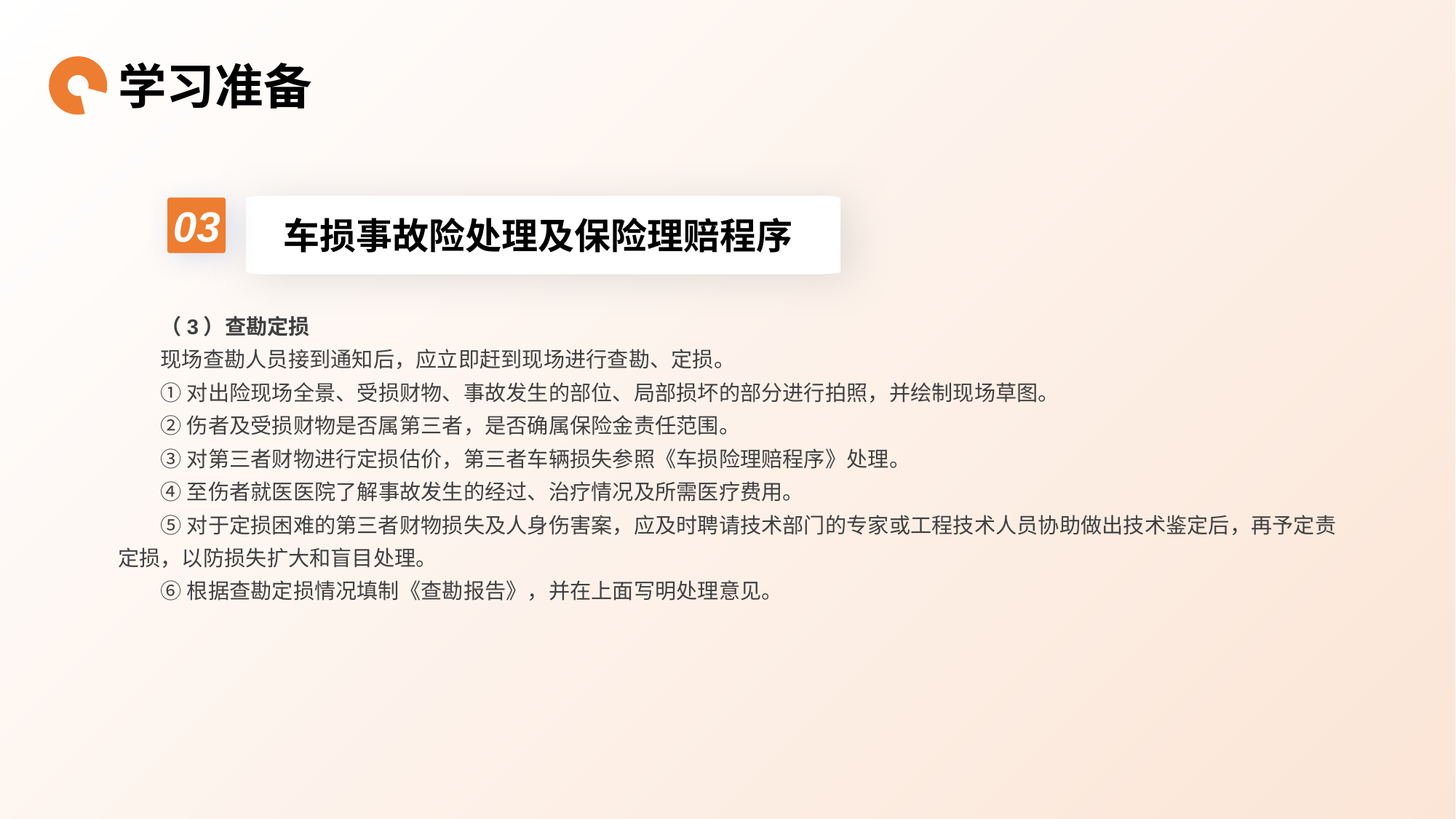

学习准备

03

车损事故险处理及保险理赔程序
（3）查勘定损
现场查勘人员接到通知后，应立即赶到现场进行查勘、定损。
①对出险现场全景、受损财物、事故发生的部位、局部损坏的部分进行拍照，并绘制现场草图。
②伤者及受损财物是否属第三者，是否确属保险金责任范围。
③对第三者财物进行定损估价，第三者车辆损失参照《车损险理赔程序》处理。
④至伤者就医医院了解事故发生的经过、治疗情况及所需医疗费用。
⑤对于定损困难的第三者财物损失及人身伤害案，应及时聘请技术部门的专家或工程技术人员协助做出技术鉴定后，再予定责定损，以防损失扩大和盲目处理。
⑥根据查勘定损情况填制《查勘报告》，并在上面写明处理意见。